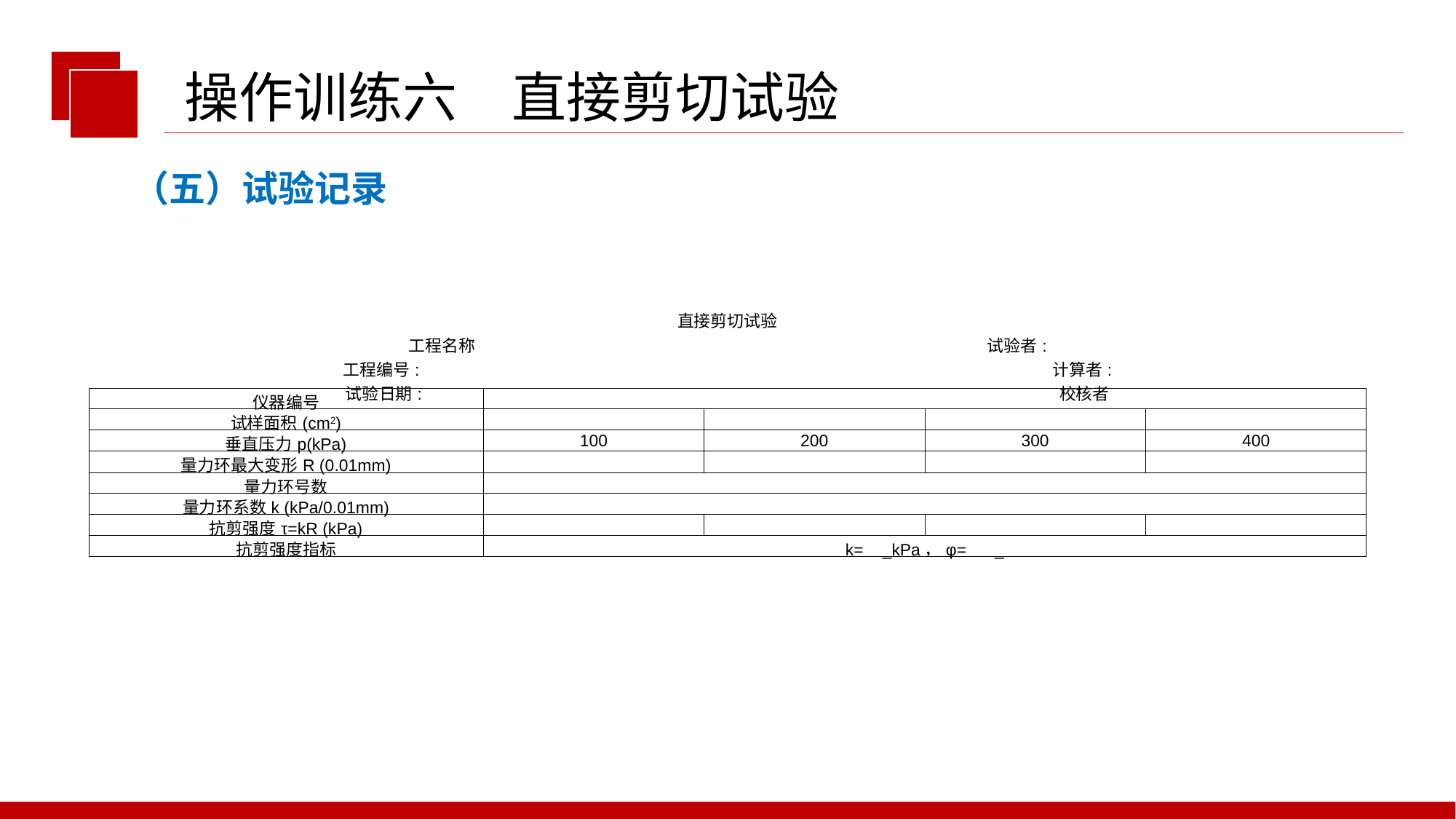

操作训练六　直接剪切试验

（五）试验记录
| 直接剪切试验 工程名称 试验者: 工程编号: 计算者: 试验日期: 校核者 |  |  |  |  |
| --- | --- | --- | --- | --- |
| 仪器编号 |  |  |  |  |
| 试样面积(cm2) |  |  |  |  |
| 垂直压力p(kPa) | 100 | 200 | 300 | 400 |
| 量力环最大变形R (0.01mm) |  |  |  |  |
| 量力环号数 |  |  |  |  |
| 量力环系数k (kPa/0.01mm) |  |  |  |  |
| 抗剪强度τ=kR (kPa) |  |  |  |  |
| 抗剪强度指标 | k= \_kPa，φ= \_ |  |  |  |